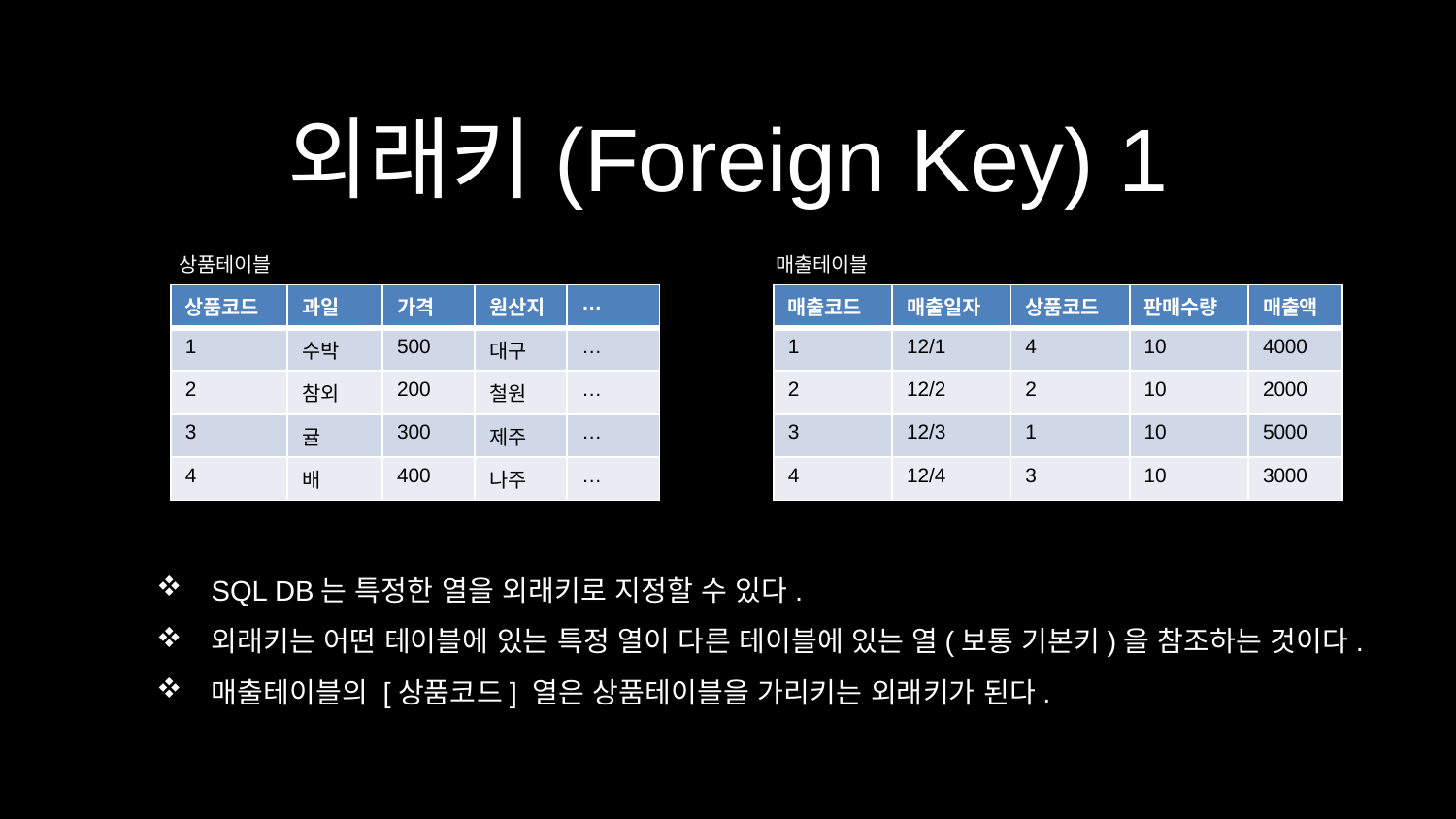

# 외래키(Foreign Key) 1
상품테이블
매출테이블
| 상품코드 | 과일 | 가격 | 원산지 | … |
| --- | --- | --- | --- | --- |
| 1 | 수박 | 500 | 대구 | … |
| 2 | 참외 | 200 | 철원 | … |
| 3 | 귤 | 300 | 제주 | … |
| 4 | 배 | 400 | 나주 | … |
| 매출코드 | 매출일자 | 상품코드 | 판매수량 | 매출액 |
| --- | --- | --- | --- | --- |
| 1 | 12/1 | 4 | 10 | 4000 |
| 2 | 12/2 | 2 | 10 | 2000 |
| 3 | 12/3 | 1 | 10 | 5000 |
| 4 | 12/4 | 3 | 10 | 3000 |
SQL DB는 특정한 열을 외래키로 지정할 수 있다.
외래키는 어떤 테이블에 있는 특정 열이 다른 테이블에 있는 열(보통 기본키)을 참조하는 것이다.
매출테이블의 [상품코드] 열은 상품테이블을 가리키는 외래키가 된다.